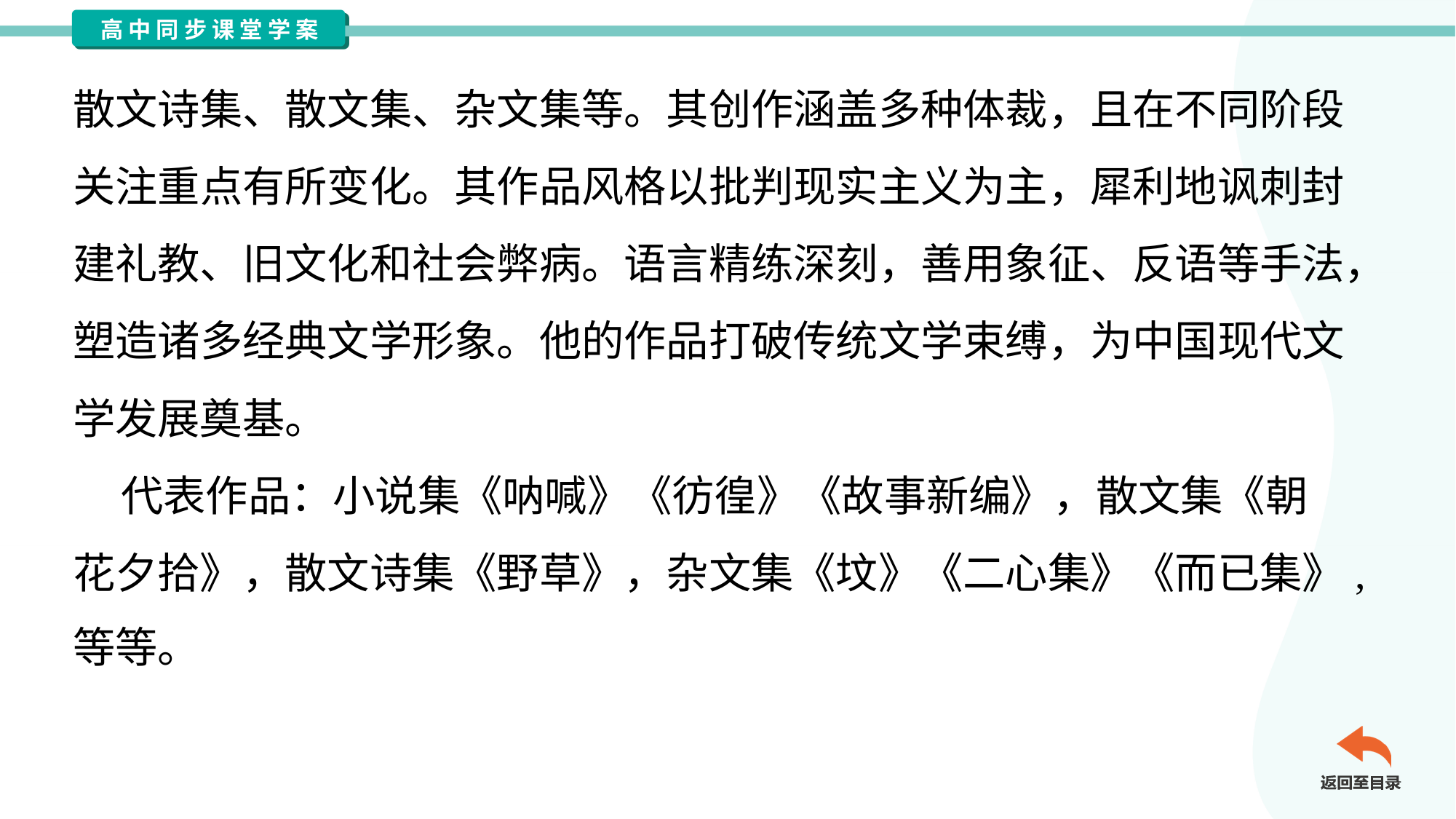

散文诗集、散文集、杂文集等。其创作涵盖多种体裁，且在不同阶段
关注重点有所变化。其作品风格以批判现实主义为主，犀利地讽刺封
建礼教、旧文化和社会弊病。语言精练深刻，善用象征、反语等手法，
塑造诸多经典文学形象。他的作品打破传统文学束缚，为中国现代文
学发展奠基。
    代表作品：小说集《呐喊》《彷徨》《故事新编》，散文集《朝
花夕拾》，散文诗集《野草》，杂文集《坟》《二心集》《而已集》,
等等。#1.2